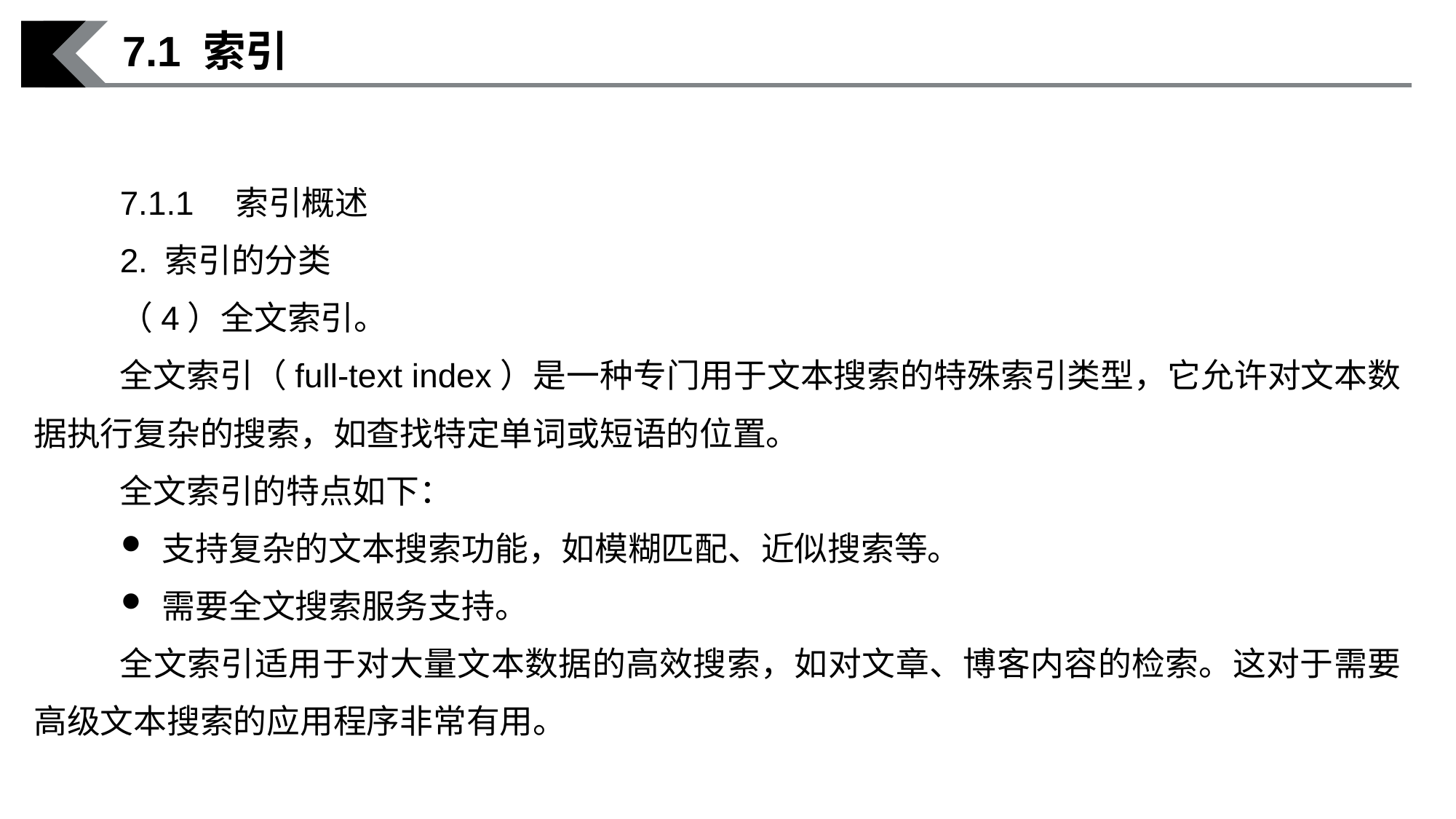

7.1 索引
7.1.1　索引概述
2. 索引的分类
（4）全文索引。
全文索引（full-text index）是一种专门用于文本搜索的特殊索引类型，它允许对文本数据执行复杂的搜索，如查找特定单词或短语的位置。
全文索引的特点如下：
支持复杂的文本搜索功能，如模糊匹配、近似搜索等。
需要全文搜索服务支持。
全文索引适用于对大量文本数据的高效搜索，如对文章、博客内容的检索。这对于需要高级文本搜索的应用程序非常有用。